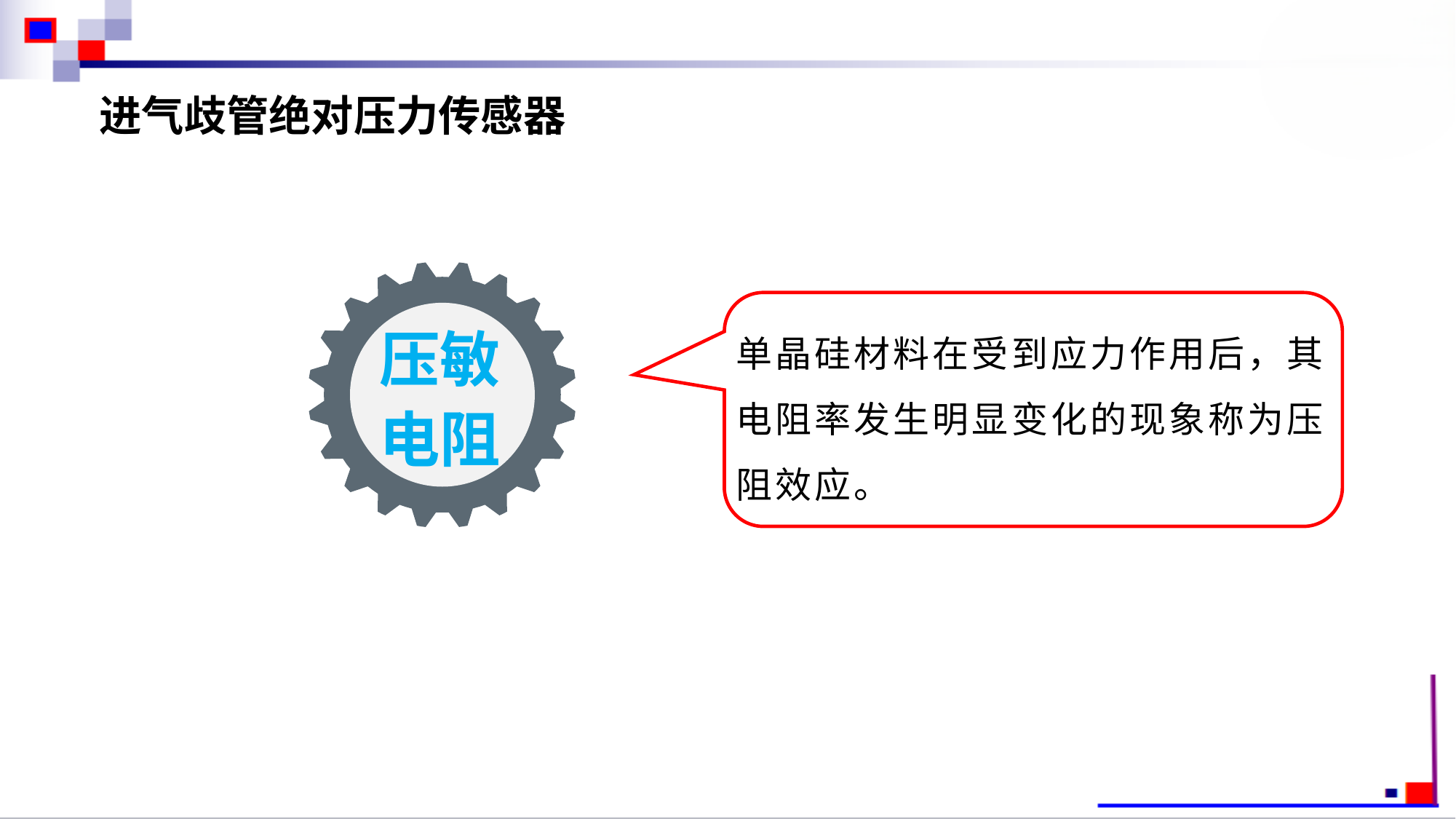

进气歧管绝对压力传感器

压敏电阻
单晶硅材料在受到应力作用后，其电阻率发生明显变化的现象称为压阻效应。